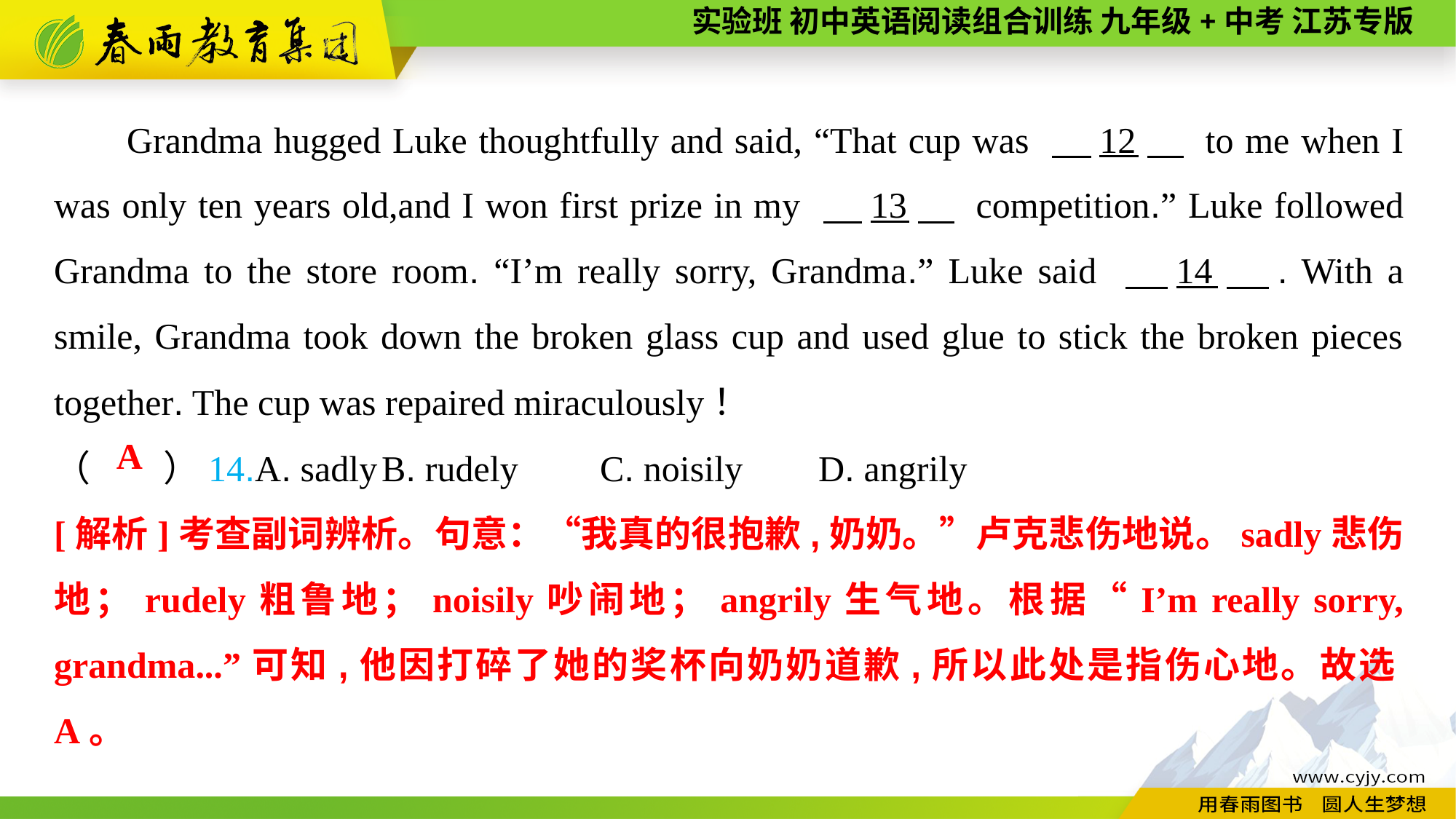

Grandma hugged Luke thoughtfully and said, “That cup was 　12　 to me when I was only ten years old,and I won first prize in my 　13　 competition.” Luke followed Grandma to the store room. “I’m really sorry, Grandma.” Luke said 　14　. With a smile, Grandma took down the broken glass cup and used glue to stick the broken pieces together. The cup was repaired miraculously！
（　　）14.A. sadly	B. rudely	C. noisily	D. angrily
A
[解析]考查副词辨析。句意：“我真的很抱歉,奶奶。”卢克悲伤地说。sadly悲伤地；rudely粗鲁地；noisily吵闹地；angrily生气地。根据“I’m really sorry, grandma...”可知,他因打碎了她的奖杯向奶奶道歉,所以此处是指伤心地。故选A。